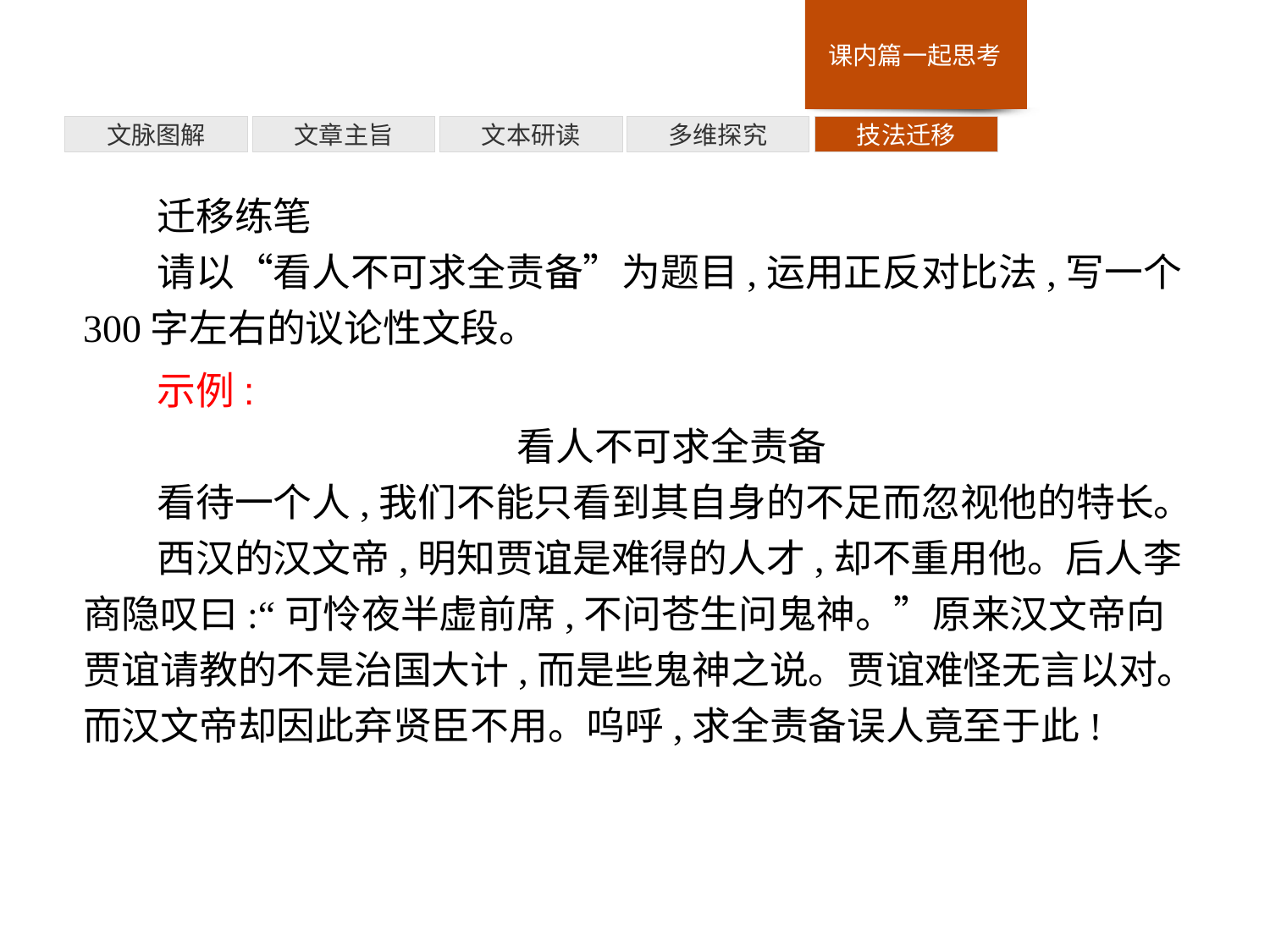

技法迁移
多维探究
文本研读
文章主旨
文脉图解
迁移练笔
请以“看人不可求全责备”为题目,运用正反对比法,写一个300字左右的议论性文段。
示例:
看人不可求全责备
看待一个人,我们不能只看到其自身的不足而忽视他的特长。
西汉的汉文帝,明知贾谊是难得的人才,却不重用他。后人李商隐叹曰:“可怜夜半虚前席,不问苍生问鬼神。”原来汉文帝向贾谊请教的不是治国大计,而是些鬼神之说。贾谊难怪无言以对。而汉文帝却因此弃贤臣不用。呜呼,求全责备误人竟至于此!